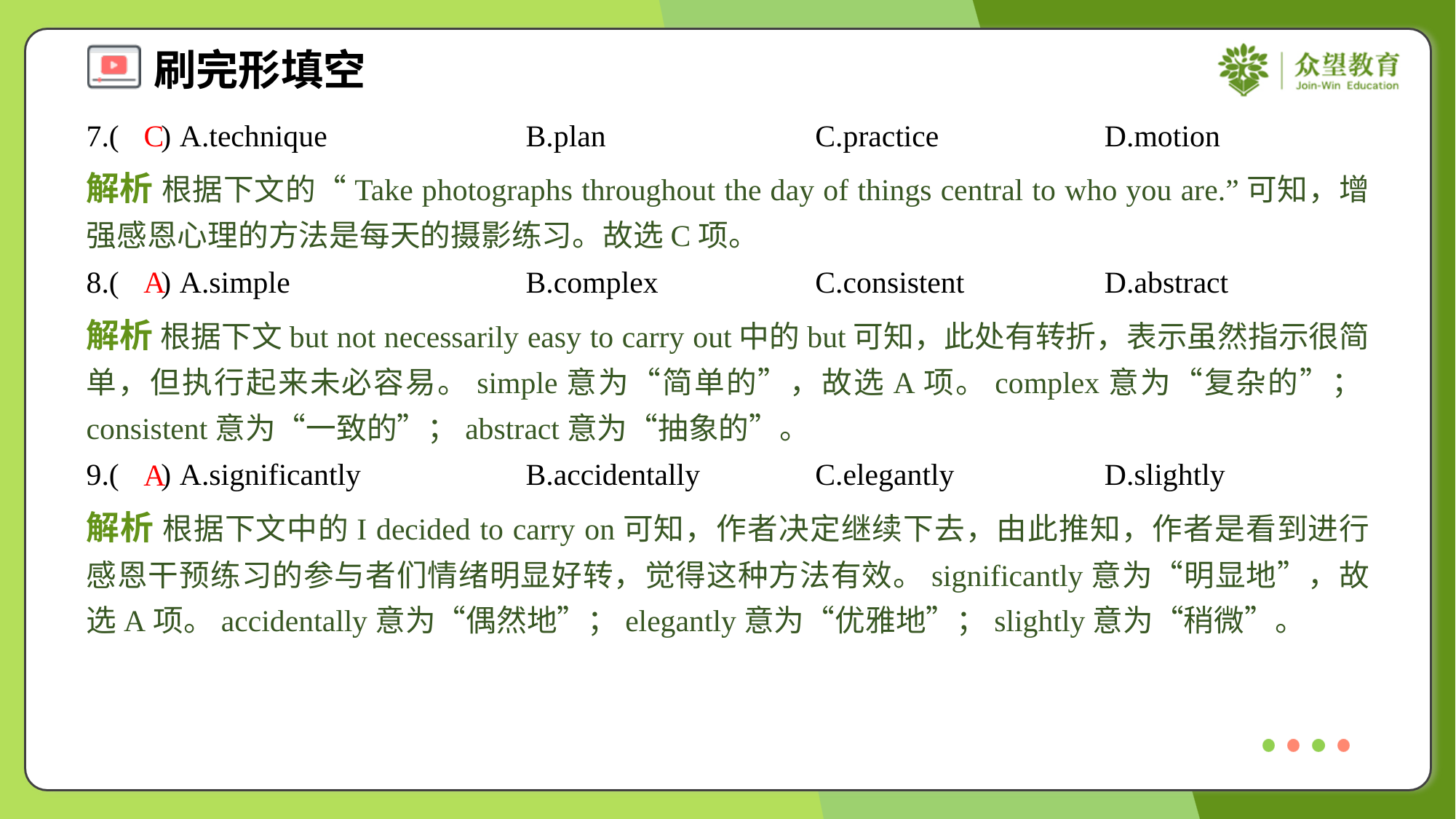

7.(     ) A.technique	B.plan	C.practice	D.motion
C
解析 根据下文的“Take photographs throughout the day of things central to who you are.”可知，增强感恩心理的方法是每天的摄影练习。故选C项。
8.(     ) A.simple	B.complex	C.consistent	D.abstract
A
解析 根据下文but not necessarily easy to carry out中的but可知，此处有转折，表示虽然指示很简单，但执行起来未必容易。simple意为“简单的”，故选A项。complex意为“复杂的”；consistent意为“一致的”；abstract意为“抽象的”。
9.(     ) A.significantly	B.accidentally	C.elegantly	D.slightly
A
解析 根据下文中的I decided to carry on可知，作者决定继续下去，由此推知，作者是看到进行感恩干预练习的参与者们情绪明显好转，觉得这种方法有效。significantly意为“明显地”，故选A项。accidentally意为“偶然地”；elegantly意为“优雅地”；slightly意为“稍微”。